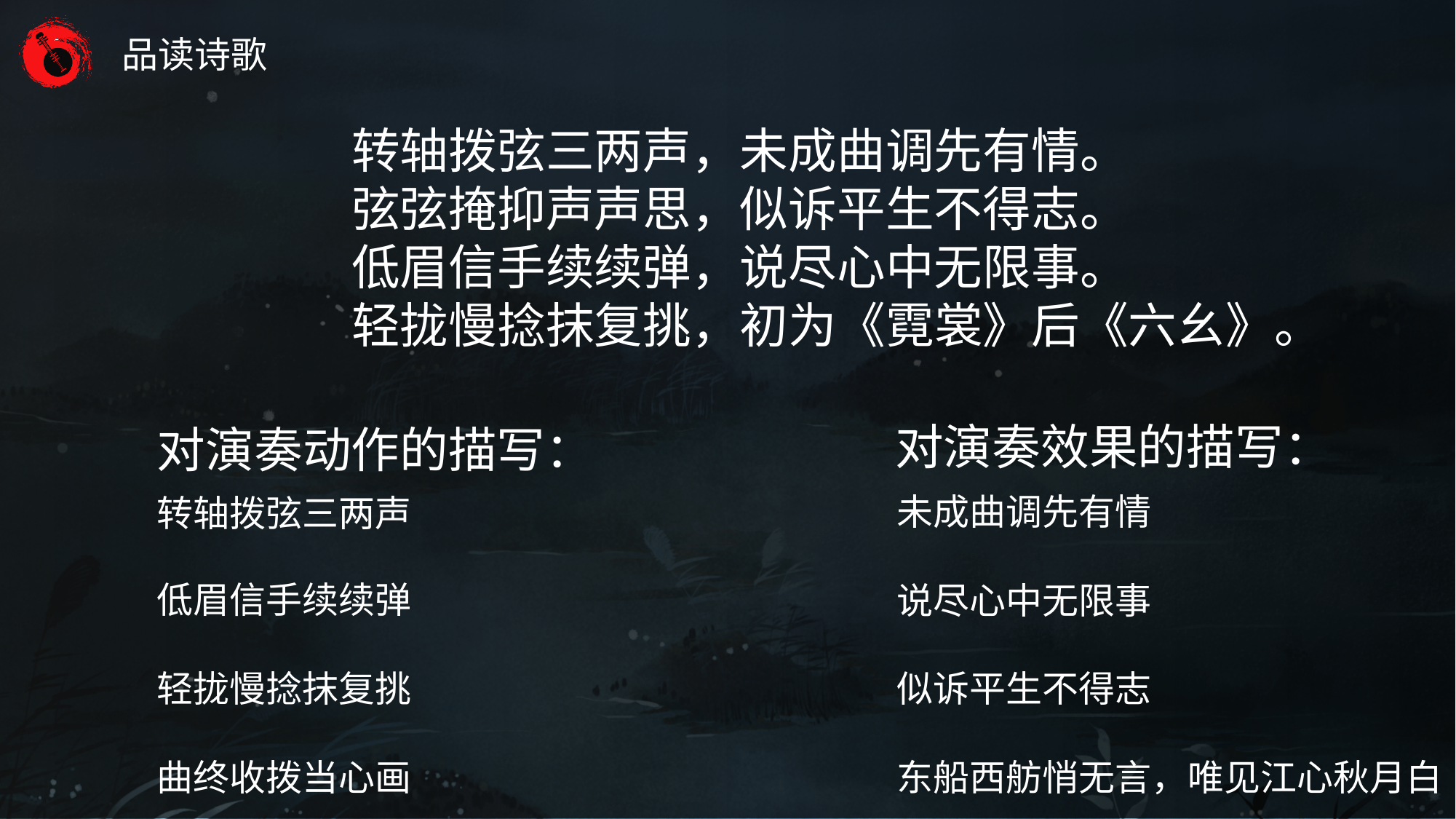

转轴拨弦三两声，未成曲调先有情。
弦弦掩抑声声思，似诉平生不得志。
低眉信手续续弹，说尽心中无限事。
轻拢慢捻抹复挑，初为《霓裳》后《六幺》。
对演奏效果的描写：
对演奏动作的描写：
未成曲调先有情
转轴拨弦三两声
低眉信手续续弹
说尽心中无限事
轻拢慢捻抹复挑
似诉平生不得志
曲终收拨当心画
东船西舫悄无言，唯见江心秋月白